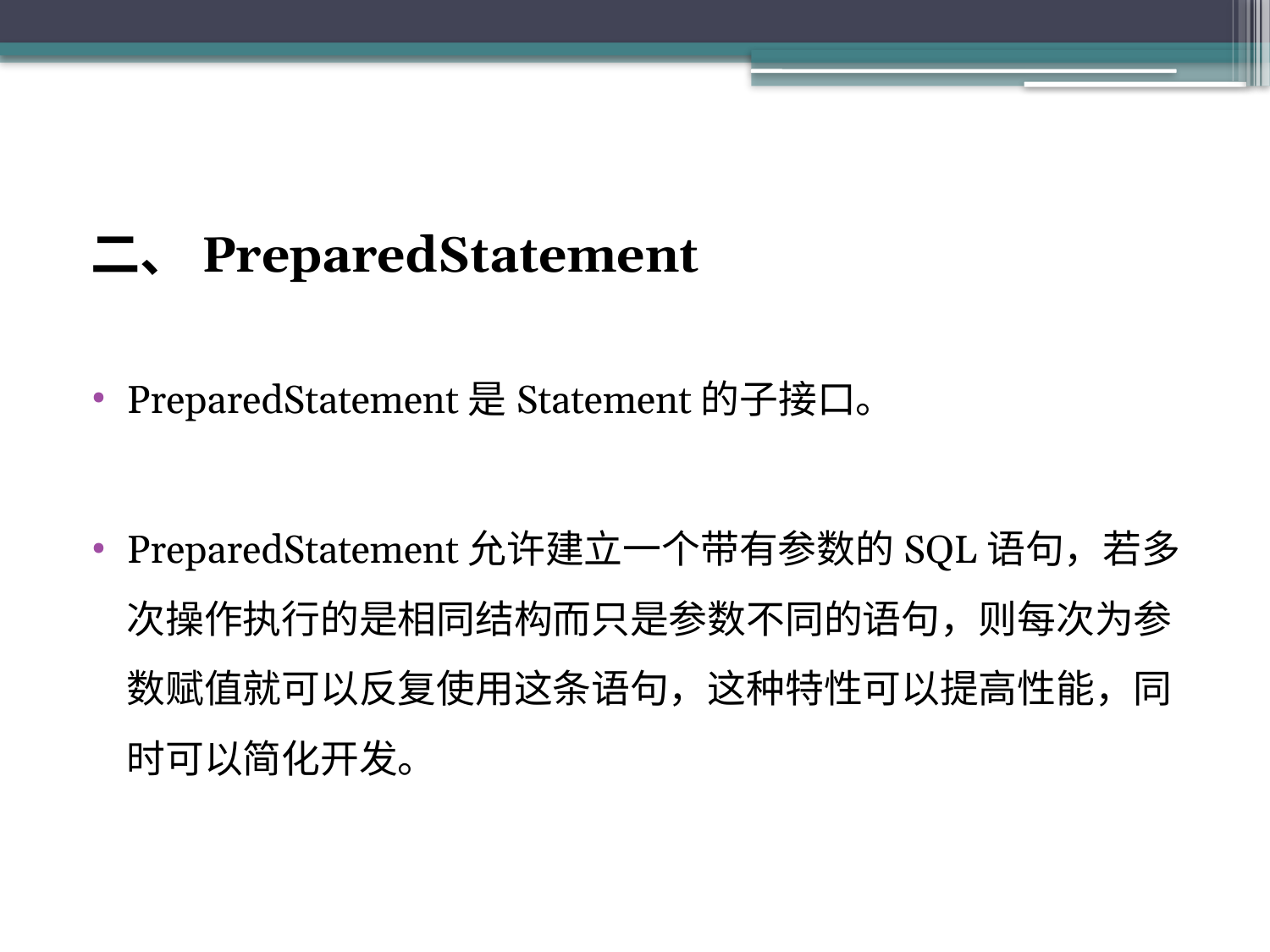

#
二、PreparedStatement

PreparedStatement是Statement的子接口。

PreparedStatement允许建立一个带有参数的SQL语句，若多次操作执行的是相同结构而只是参数不同的语句，则每次为参数赋值就可以反复使用这条语句，这种特性可以提高性能，同时可以简化开发。